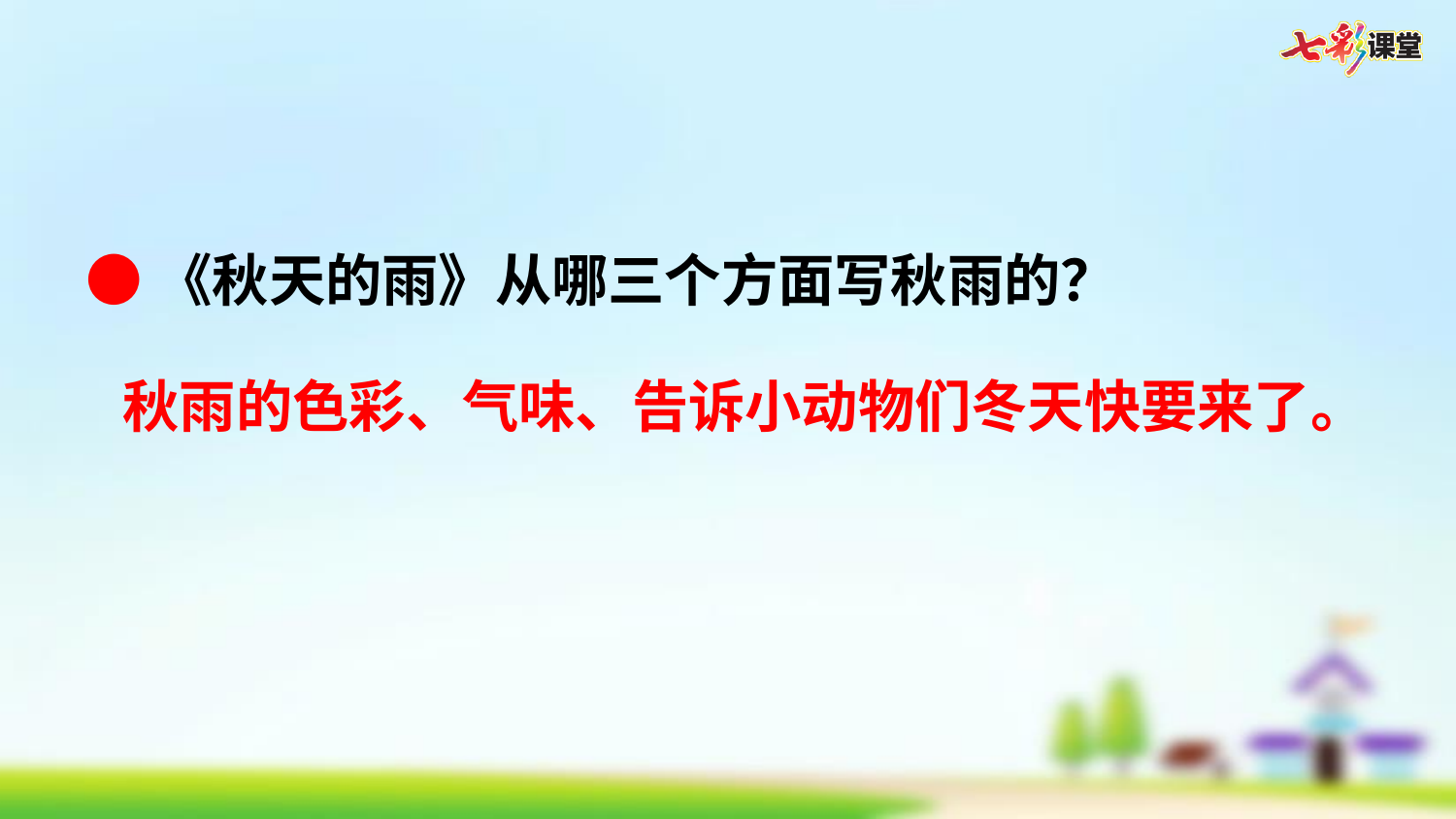

●《秋天的雨》从哪三个方面写秋雨的？
秋雨的色彩、气味、告诉小动物们冬天快要来了。